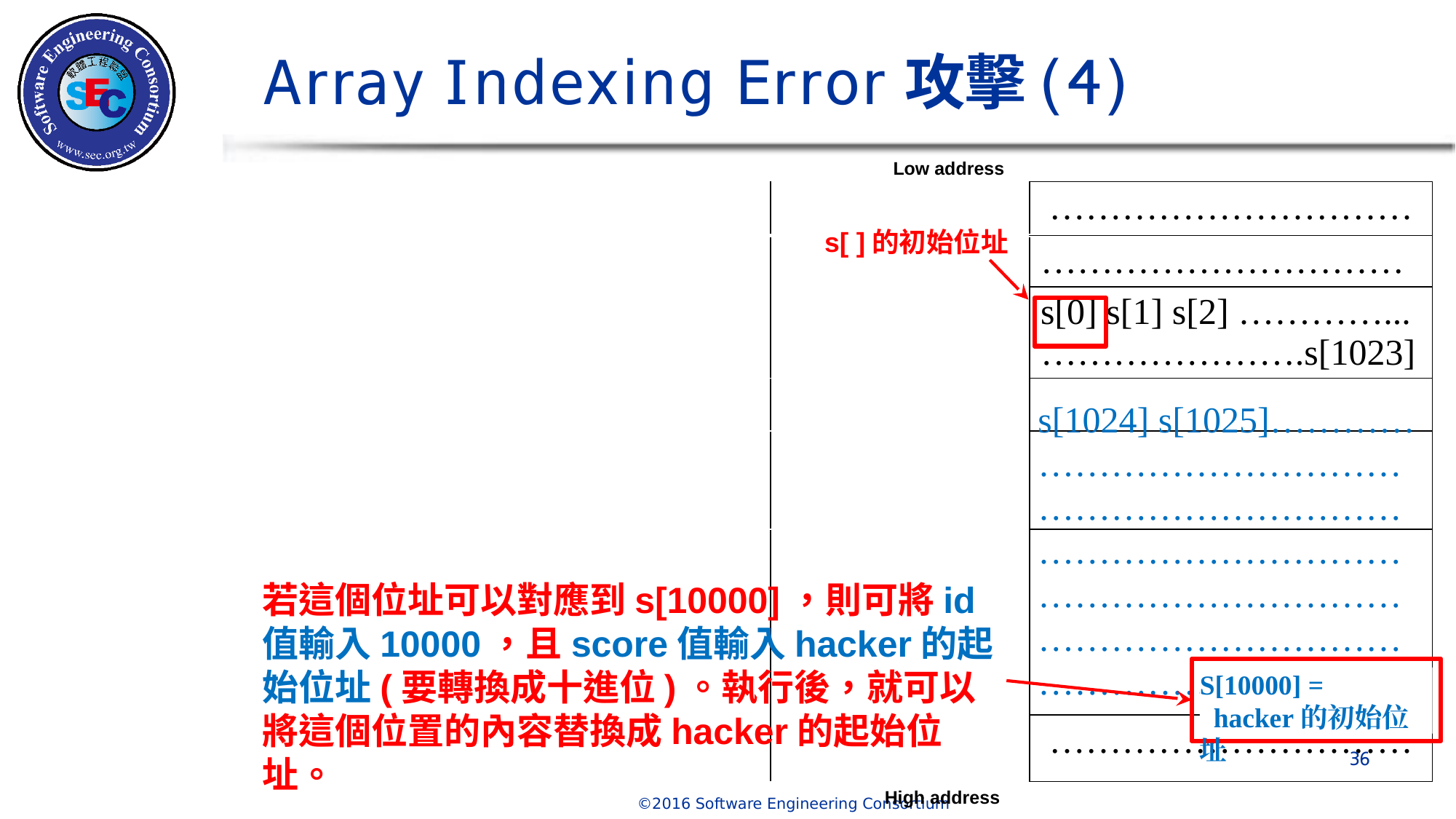

# Array Indexing Error攻擊(4)
Low address
|  | ………………………… |
| --- | --- |
|  | ………………………… |
|  | s[0] s[1] s[2] …………... ………………….s[1023] |
|  | ………………………… |
|  |  |
|  | …………………………………………………… ………………………… ……………. |
|  | ………………………… |
s[ ]的初始位址

s[1024] s[1025]…………
…………………………
………………………… ………………………… ……………………………………………………
……………s[?]

若這個位址可以對應到s[10000]，則可將id值輸入10000，且score值輸入hacker的起始位址(要轉換成十進位)。執行後，就可以將這個位置的內容替換成hacker的起始位址。

S[10000] =
  hacker的初始位址
36
High address